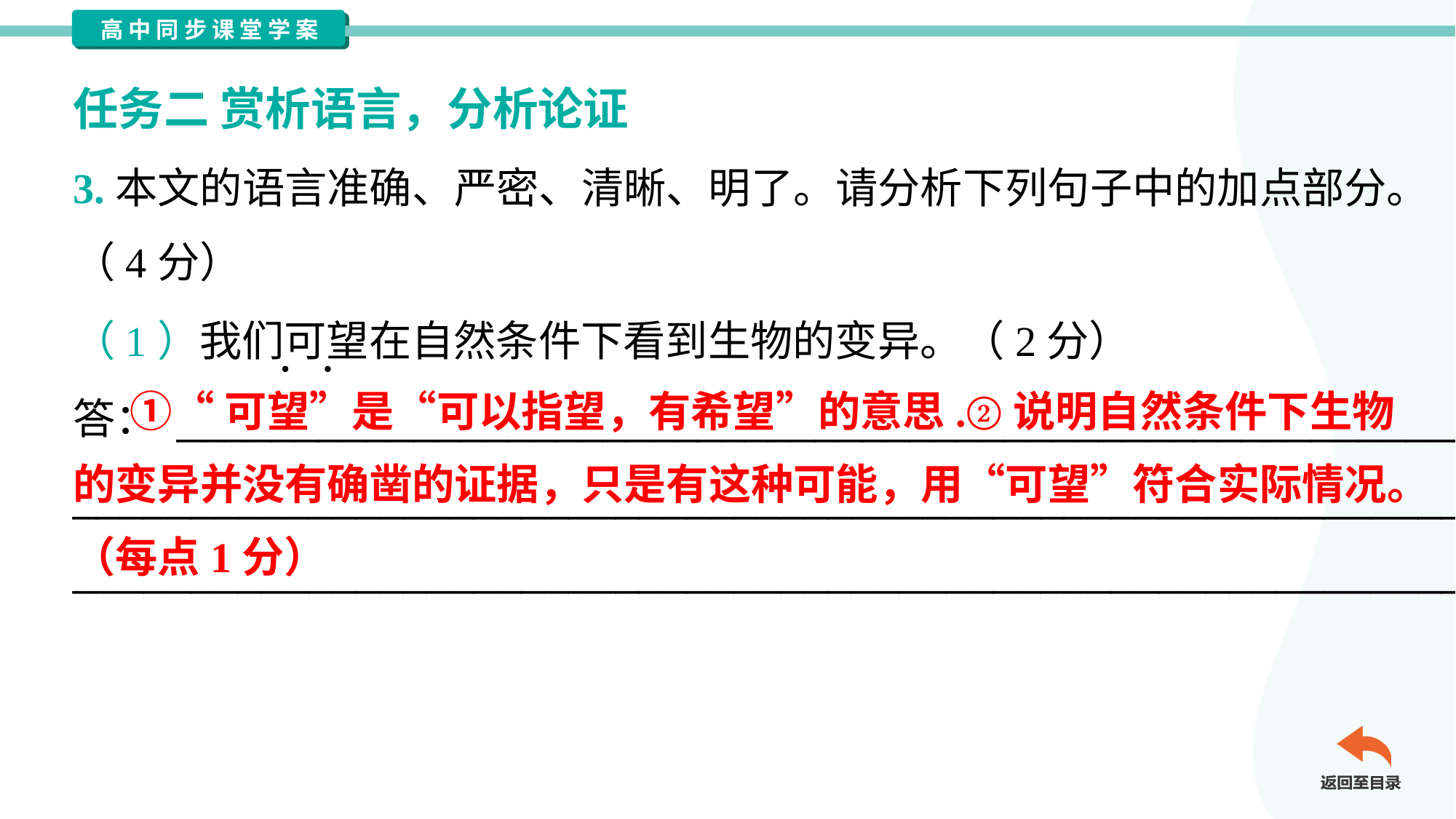

任务二 赏析语言，分析论证
3.本文的语言准确、严密、清晰、明了。请分析下列句子中的加点部分。
（4分）
（1）我们可望在自然条件下看到生物的变异。（2分）
答： ________________________________________________________
_____________________________________________________________
_____________________________________________________________
      ①“可望”是“可以指望，有希望”的意思.②说明自然条件下生物
的变异并没有确凿的证据，只是有这种可能，用“可望”符合实际情况。
（每点1分）